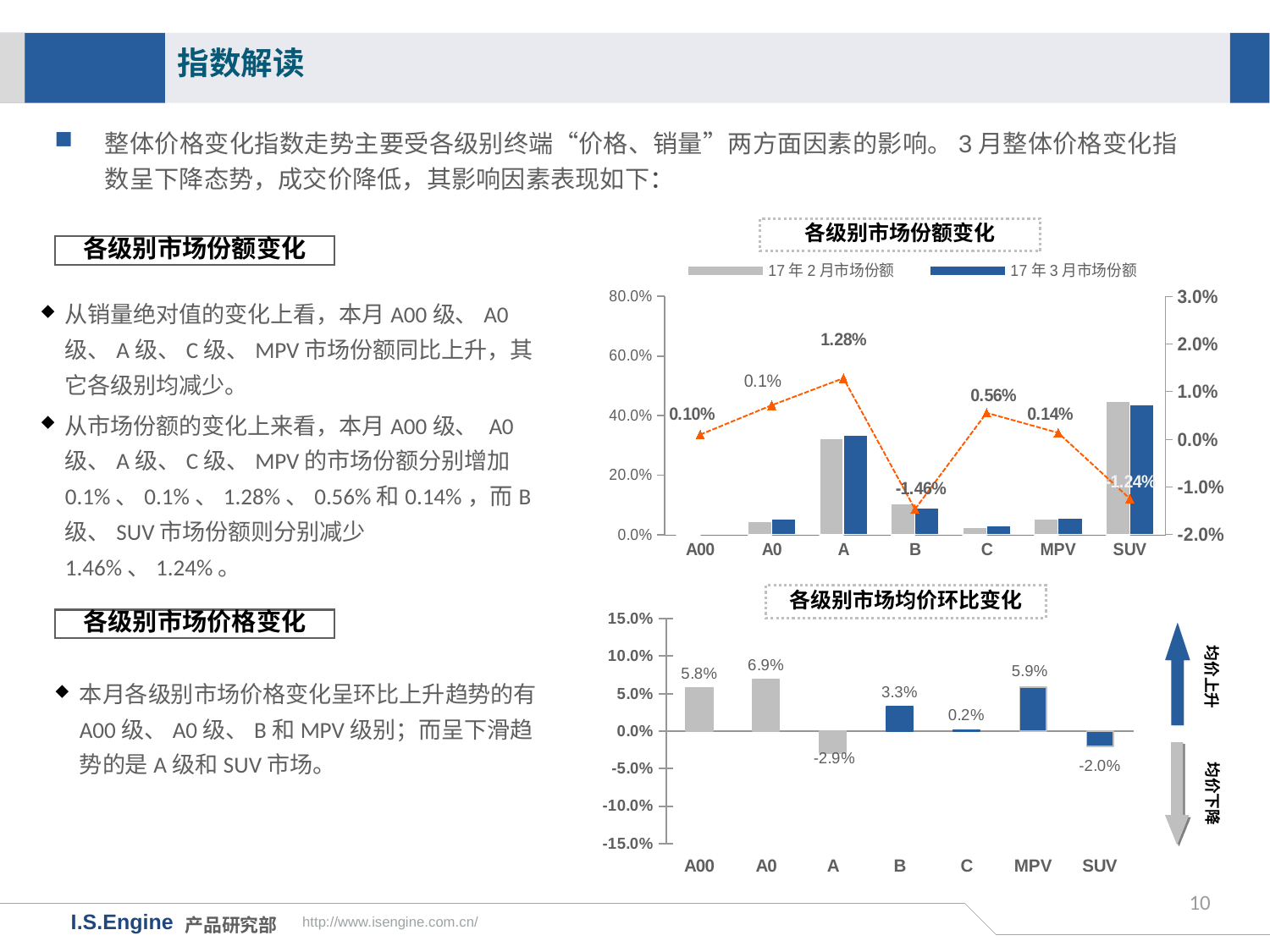

指数解读
整体价格变化指数走势主要受各级别终端“价格、销量”两方面因素的影响。3月整体价格变化指数呈下降态势，成交价降低，其影响因素表现如下：
各级别市场份额变化
各级别市场份额变化

### Chart

| Category | 17年2月市场份额 | 17年3月市场份额 | 月度份额差值 |
|---|---|---|---|
| A00 | 0.0018908466299502554 | 0.0028793996492516008 | 0.0009885530193013453 |
| A0 | 0.04448749424788811 | 0.05166034503854154 | 0.007172850790653433 |
| A | 0.3216996364503441 | 0.334535666218035 | 0.012836029767690882 |
| B | 0.10382123650040703 | 0.0891912394469595 | -0.01462999705344753 |
| C | 0.024538927434107637 | 0.03011786777601044 | 0.005578940341902802 |
| MPV | 0.053128744267443934 | 0.05449325013255027 | 0.0013645058651063358 |
| SUV | 0.4478851918926107 | 0.4354549533015213 | -0.012430238591089438 |
从销量绝对值的变化上看，本月A00级、A0级、A级、C级、MPV市场份额同比上升，其它各级别均减少。
从市场份额的变化上来看，本月A00级、 A0级、A级、C级、MPV的市场份额分别增加0.1%、0.1%、1.28%、0.56%和0.14%，而B级、SUV市场份额则分别减少1.46%、1.24%。
各级别市场均价环比变化

### Chart

| Category |  |
|---|---|
| A00 | 0.058 |
| A0 | 0.069 |
| A | -0.029 |
| B | 0.033 |
| C | 0.002 |
| MPV | 0.059 |
| SUV | -0.02 |
各级别市场价格变化

均价上升
本月各级别市场价格变化呈环比上升趋势的有A00级、A0级、B和MPV级别；而呈下滑趋势的是A级和SUV市场。

均价下降
10